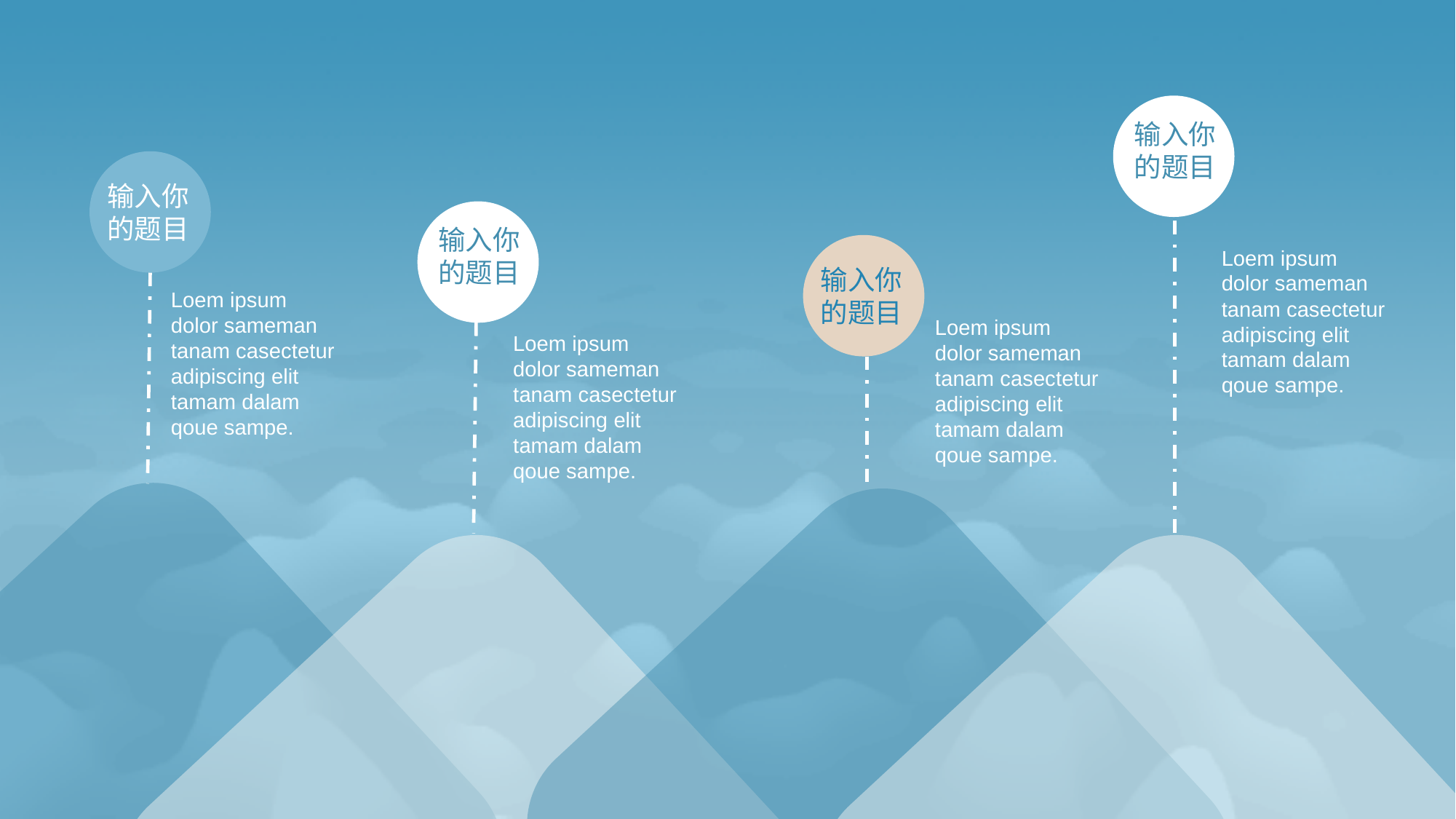

输入你的题目
Loem ipsum dolor sameman tanam casectetur adipiscing elit tamam dalam qoue sampe.

输入你的题目
Loem ipsum dolor sameman tanam casectetur adipiscing elit tamam dalam qoue sampe.

输入你的题目
Loem ipsum dolor sameman tanam casectetur adipiscing elit tamam dalam qoue sampe.

输入你的题目
Loem ipsum dolor sameman tanam casectetur adipiscing elit tamam dalam qoue sampe.